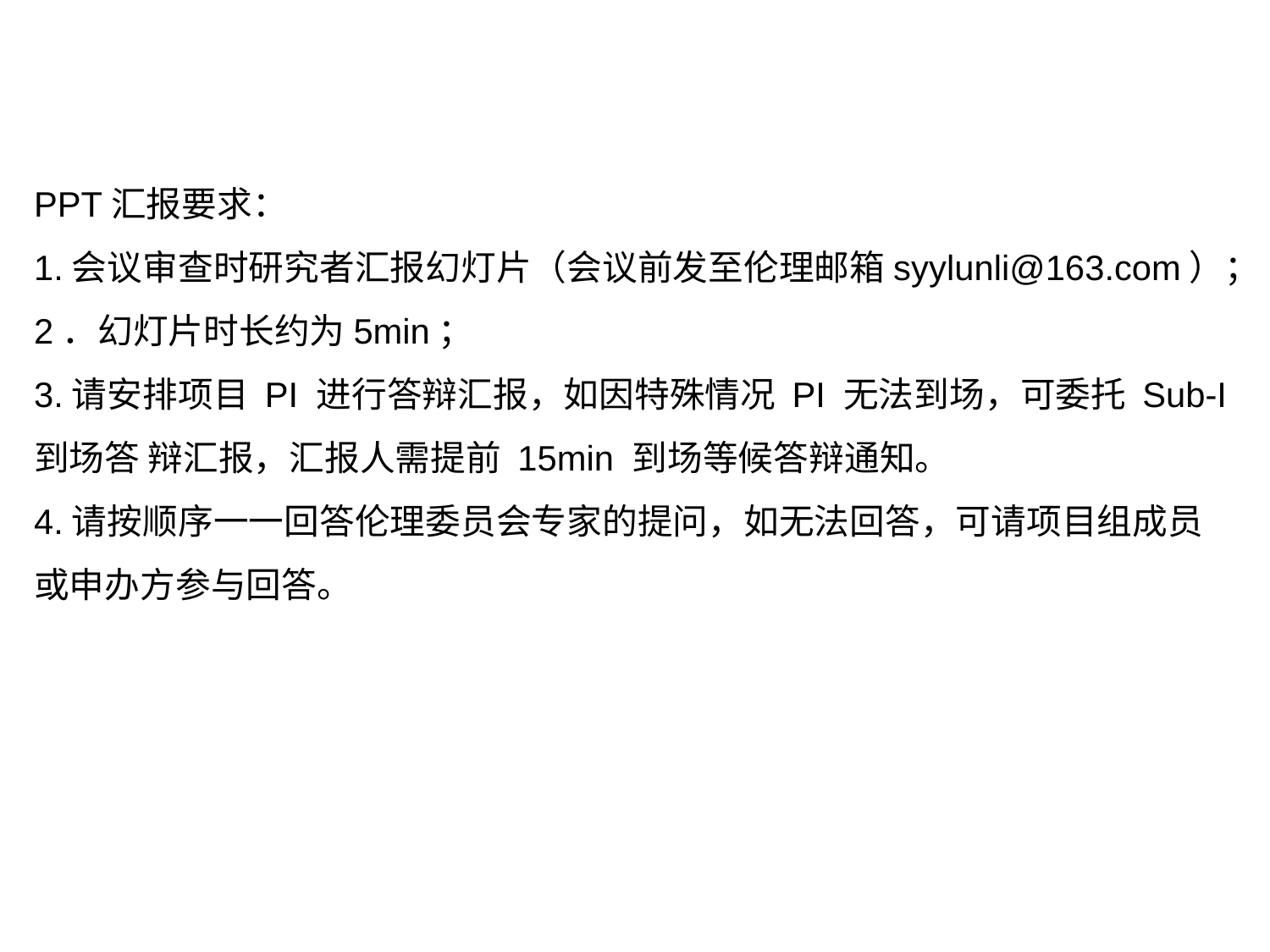

PPT汇报要求：
1.会议审查时研究者汇报幻灯片（会议前发至伦理邮箱syylunli@163.com）；
2．幻灯片时长约为5min；
3.请安排项目 PI 进行答辩汇报，如因特殊情况 PI 无法到场，可委托 Sub-I 到场答 辩汇报，汇报人需提前 15min 到场等候答辩通知。
4.请按顺序一一回答伦理委员会专家的提问，如无法回答，可请项目组成员或申办方参与回答。